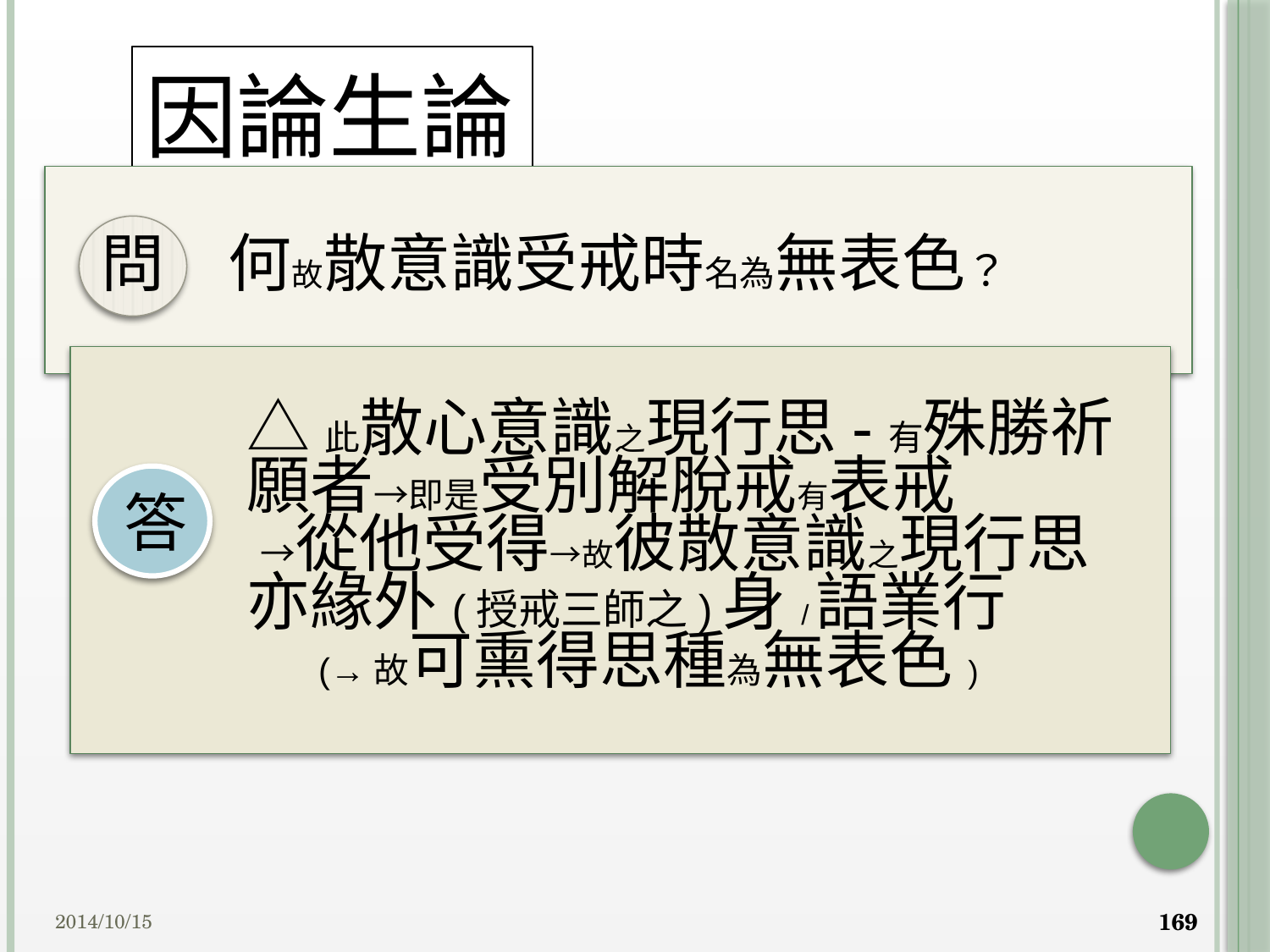

# 因論生論
何故散意識受戒時名為無表色？
△此散心意識之現行思-有殊勝祈願者→即是受別解脫戒有表戒              →從他受得→故彼散意識之現行思亦緣外(授戒三師之)身/語業行              (→故可熏得思種為無表色)
問
答
2014/10/15
169